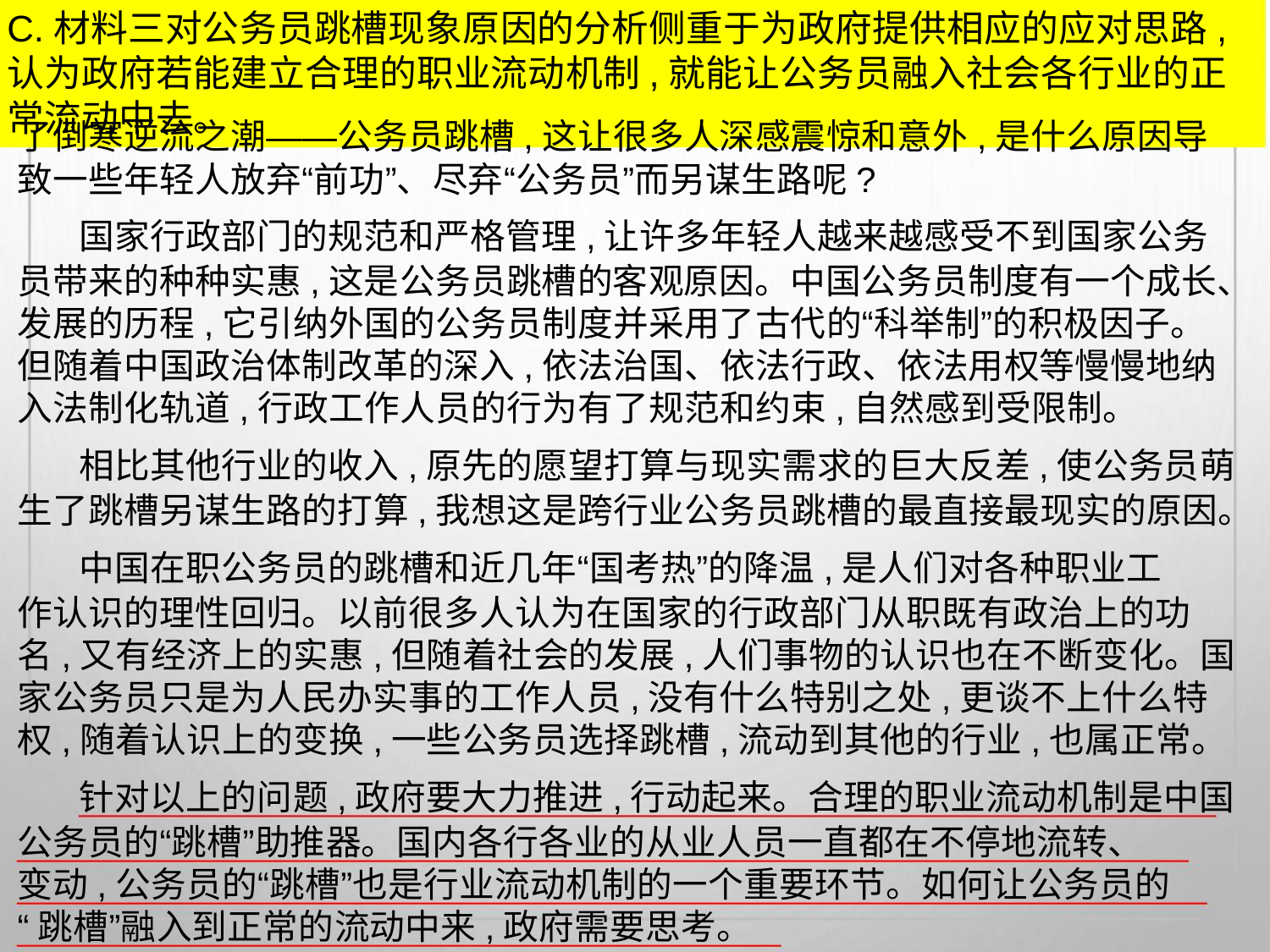

C.材料三对公务员跳槽现象原因的分析侧重于为政府提供相应的应对思路,
认为政府若能建立合理的职业流动机制,就能让公务员融入社会各行业的正
常流动中去。
了倒寒逆流之潮——公务员跳槽,这让很多人深感震惊和意外,是什么原因导
致一些年轻人放弃“前功”、尽弃“公务员”而另谋生路呢?
国家行政部门的规范和严格管理,让许多年轻人越来越感受不到国家公务
员带来的种种实惠,这是公务员跳槽的客观原因。中国公务员制度有一个成长、
发展的历程,它引纳外国的公务员制度并采用了古代的“科举制”的积极因子。
但随着中国政治体制改革的深入,依法治国、依法行政、依法用权等慢慢地纳
入法制化轨道,行政工作人员的行为有了规范和约束,自然感到受限制。
相比其他行业的收入,原先的愿望打算与现实需求的巨大反差,使公务员萌
生了跳槽另谋生路的打算,我想这是跨行业公务员跳槽的最直接最现实的原因。
中国在职公务员的跳槽和近几年“国考热”的降温,是人们对各种职业工
作认识的理性回归。以前很多人认为在国家的行政部门从职既有政治上的功
名,又有经济上的实惠,但随着社会的发展,人们事物的认识也在不断变化。国
家公务员只是为人民办实事的工作人员,没有什么特别之处,更谈不上什么特
权,随着认识上的变换,一些公务员选择跳槽,流动到其他的行业,也属正常。
针对以上的问题,政府要大力推进,行动起来。合理的职业流动机制是中国
公务员的“跳槽”助推器。国内各行各业的从业人员一直都在不停地流转、
变动,公务员的“跳槽”也是行业流动机制的一个重要环节。如何让公务员的
“跳槽”融入到正常的流动中来,政府需要思考。